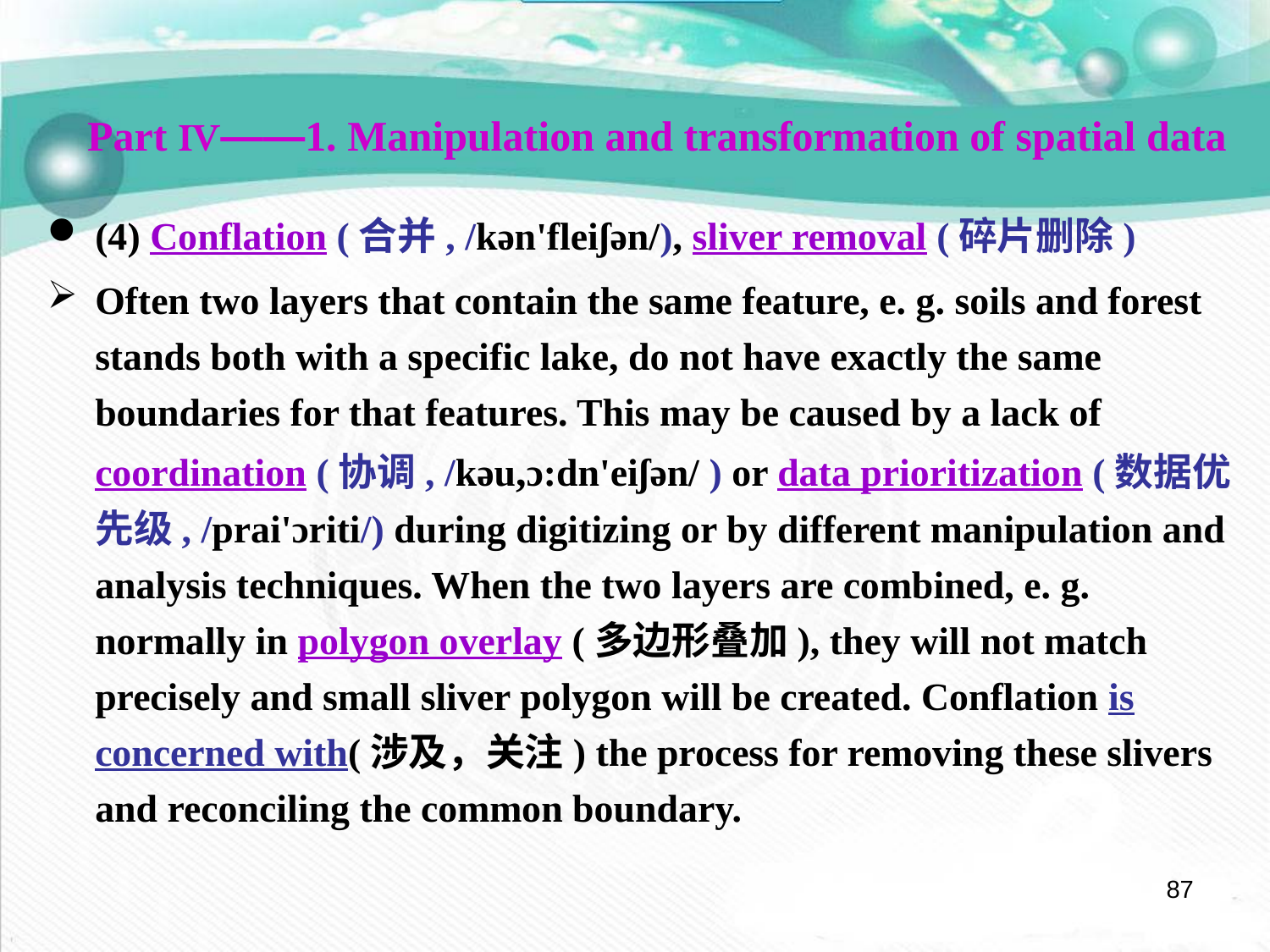

Part Ⅳ——1. Manipulation and transformation of spatial data
(4) Conflation (合并, /kən'fleiʃən/), sliver removal (碎片删除)
Often two layers that contain the same feature, e. g. soils and forest stands both with a specific lake, do not have exactly the same boundaries for that features. This may be caused by a lack of coordination (协调, /kəu,ɔ:dn'eiʃən/ ) or data prioritization (数据优先级, /prai'ɔriti/) during digitizing or by different manipulation and analysis techniques. When the two layers are combined, e. g. normally in polygon overlay (多边形叠加), they will not match precisely and small sliver polygon will be created. Conflation is concerned with(涉及，关注) the process for removing these slivers and reconciling the common boundary.
87